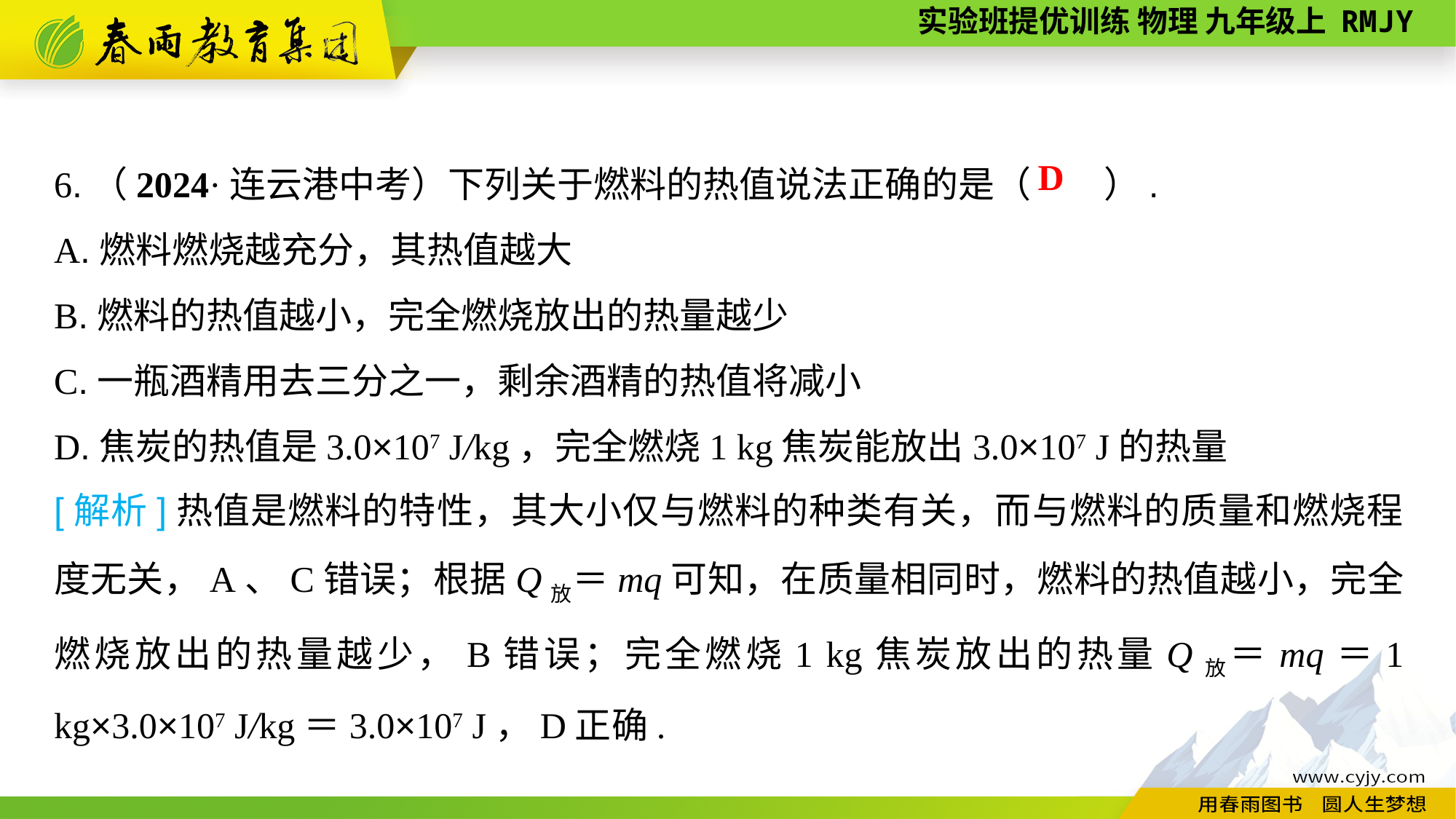

6.（2024·连云港中考）下列关于燃料的热值说法正确的是（　　）.
A.燃料燃烧越充分，其热值越大
B.燃料的热值越小，完全燃烧放出的热量越少
C.一瓶酒精用去三分之一，剩余酒精的热值将减小
D.焦炭的热值是3.0×107 J/kg，完全燃烧1 kg焦炭能放出3.0×107 J的热量
D
[解析]热值是燃料的特性，其大小仅与燃料的种类有关，而与燃料的质量和燃烧程度无关，A、C错误；根据Q放＝mq可知，在质量相同时，燃料的热值越小，完全燃烧放出的热量越少，B错误；完全燃烧1 kg焦炭放出的热量Q放＝mq＝1 kg×3.0×107 J/kg＝3.0×107 J，D正确.